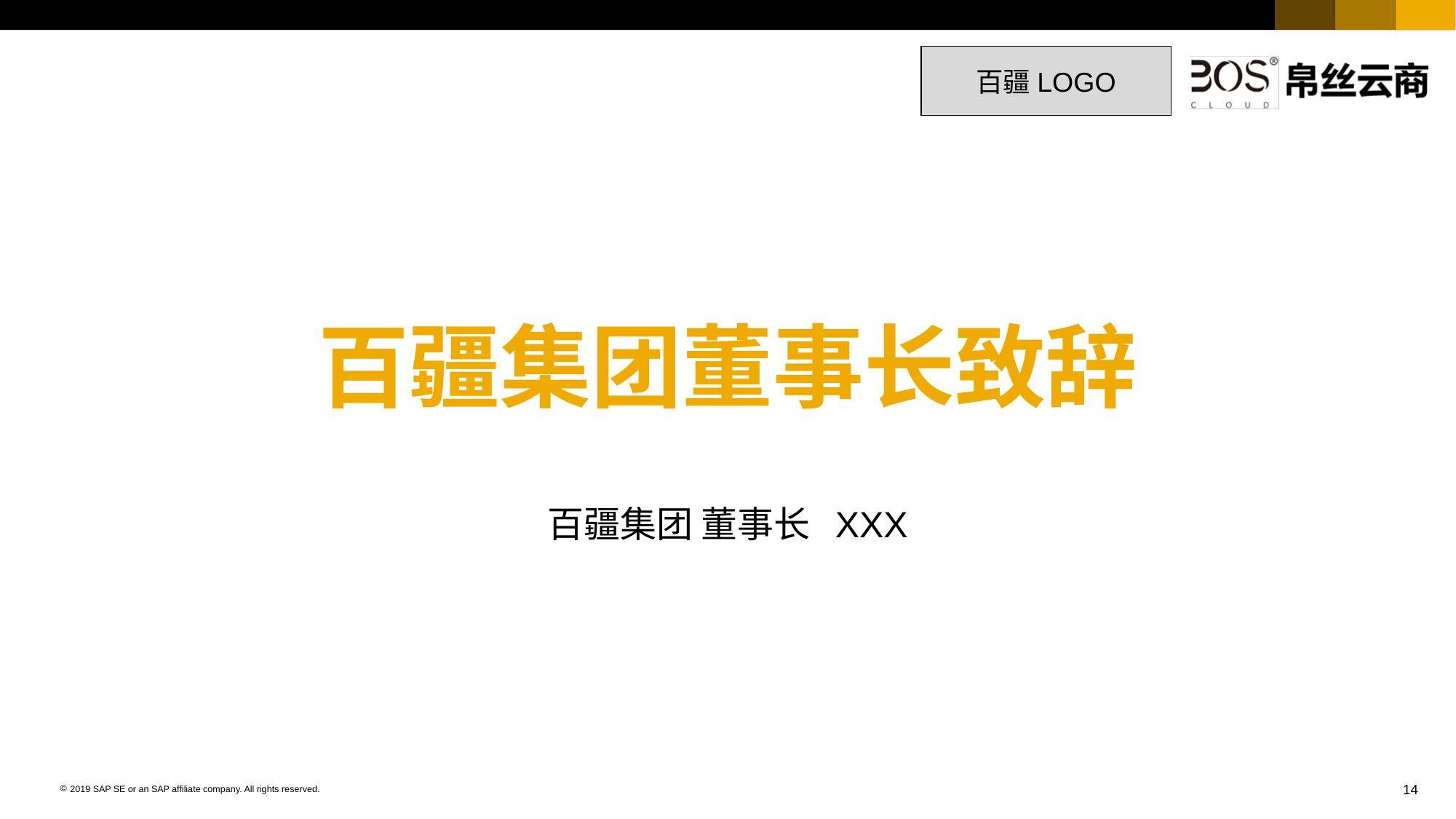

14
百疆LOGO
# 百疆集团董事长致辞

百疆集团 董事长  XXX